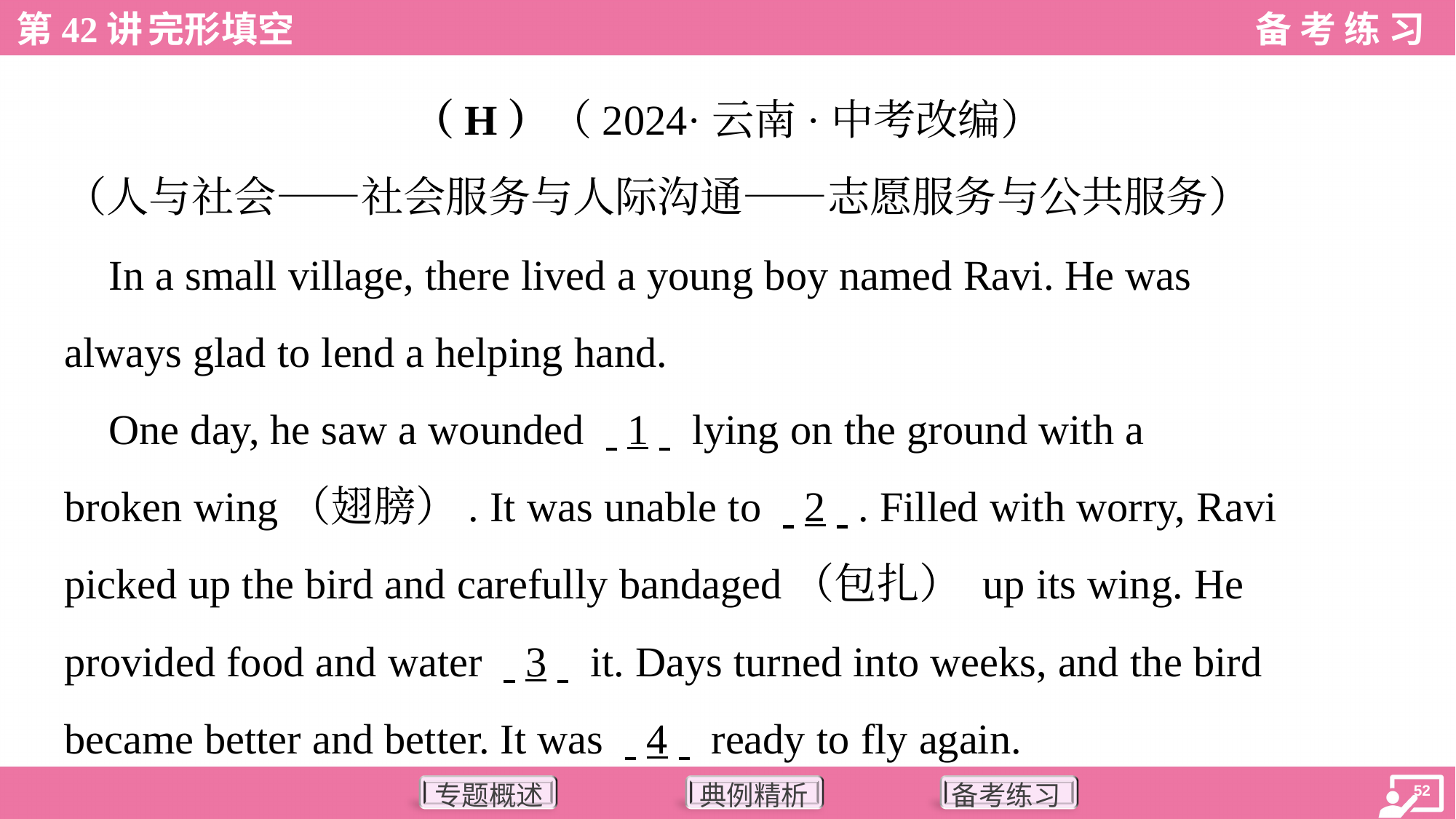

（H）（2024·云南·中考改编）
（人与社会——社会服务与人际沟通——志愿服务与公共服务）
    In a small village, there lived a young boy named Ravi. He was
always glad to lend a helping hand.
    One day, he saw a wounded . .1. . lying on the ground with a
broken wing（翅膀）. It was unable to . .2. .. Filled with worry, Ravi
picked up the bird and carefully bandaged（包扎） up its wing. He
provided food and water . .3. . it. Days turned into weeks, and the bird
became better and better. It was . .4. . ready to fly again.